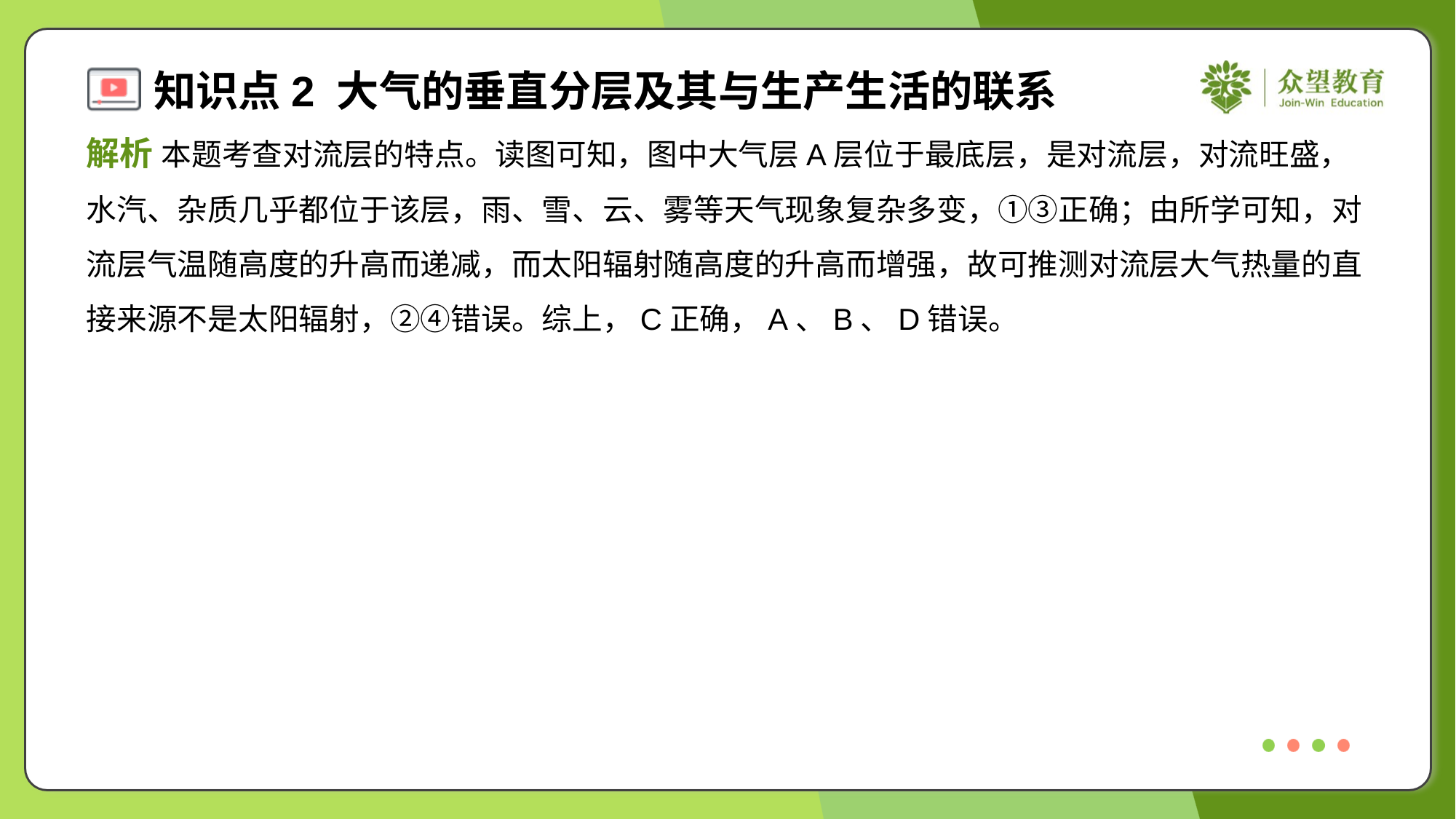

解析 本题考查对流层的特点。读图可知，图中大气层A层位于最底层，是对流层，对流旺盛，
水汽、杂质几乎都位于该层，雨、雪、云、雾等天气现象复杂多变，①③正确；由所学可知，对
流层气温随高度的升高而递减，而太阳辐射随高度的升高而增强，故可推测对流层大气热量的直
接来源不是太阳辐射，②④错误。综上，C正确，A、B、D错误。